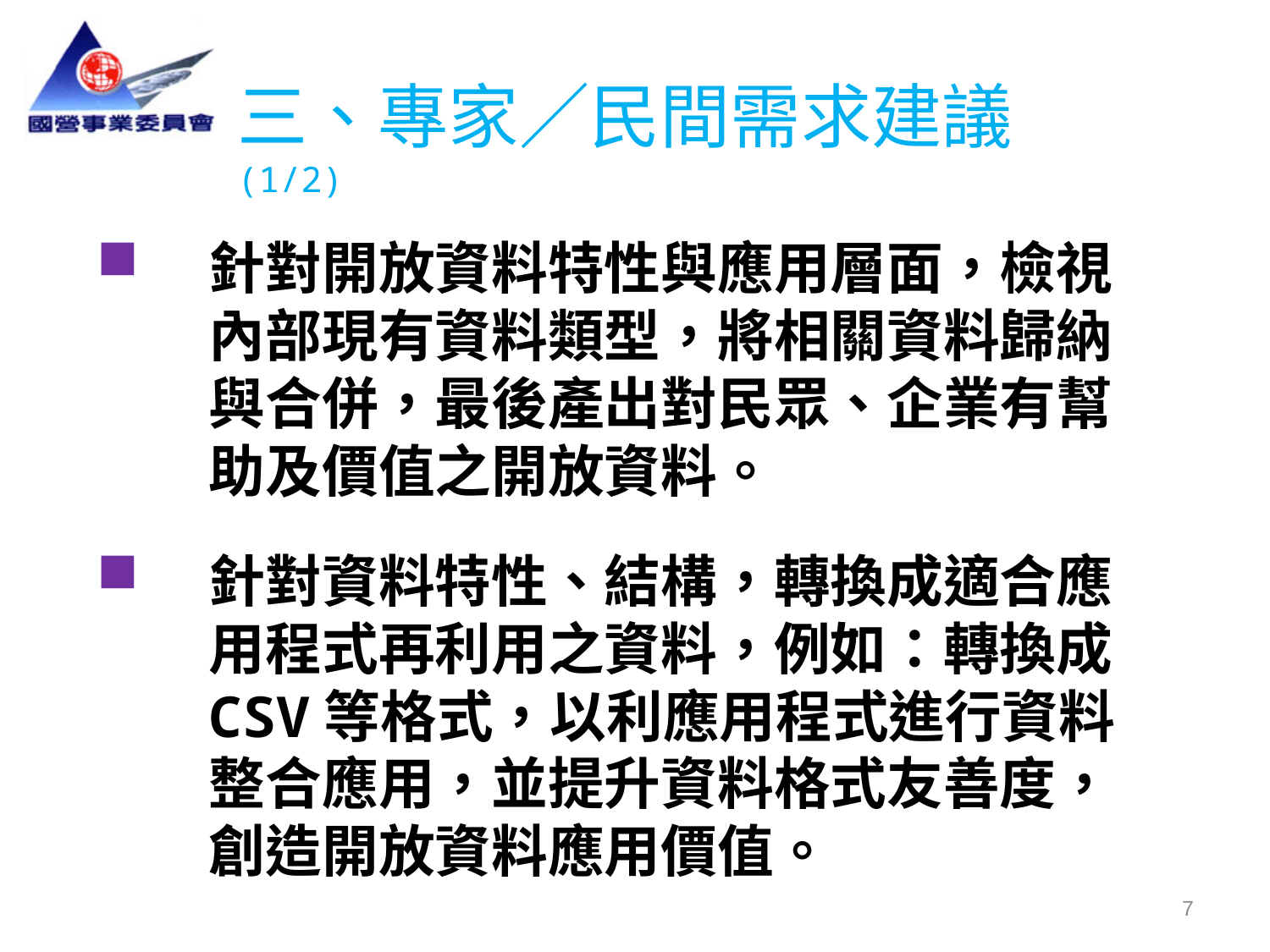

三、專家／民間需求建議(1/2)
針對開放資料特性與應用層面，檢視內部現有資料類型，將相關資料歸納與合併，最後產出對民眾、企業有幫助及價值之開放資料。
針對資料特性、結構，轉換成適合應用程式再利用之資料，例如：轉換成CSV等格式，以利應用程式進行資料整合應用，並提升資料格式友善度，創造開放資料應用價值。策略會報，建立各組室業務聯繫窗口。
7